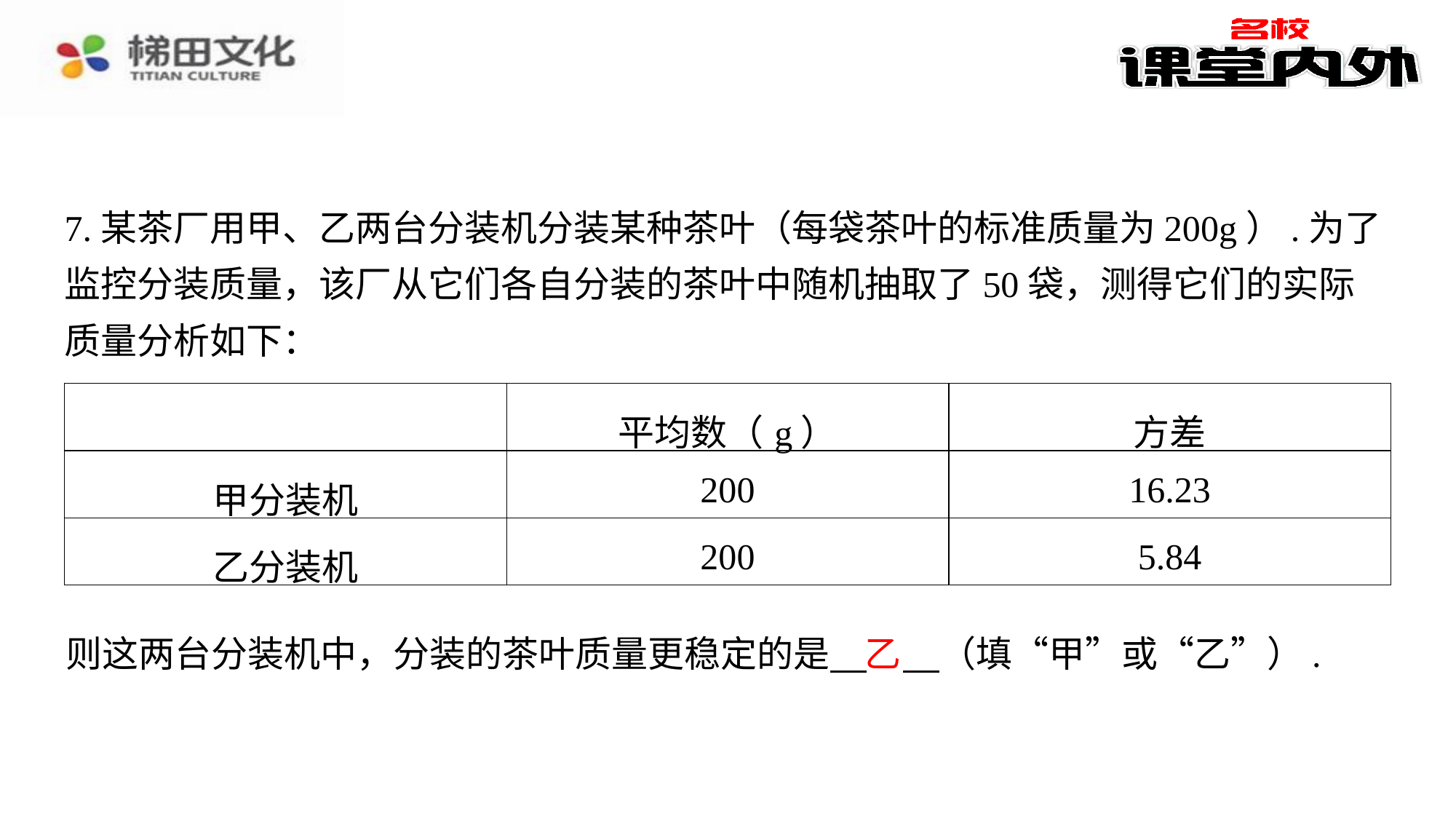

7.某茶厂用甲、乙两台分装机分装某种茶叶（每袋茶叶的标准质量为200g）.为了监控分装质量，该厂从它们各自分装的茶叶中随机抽取了50袋，测得它们的实际质量分析如下：
|  | 平均数（g） | 方差 |
| --- | --- | --- |
| 甲分装机 | 200 | 16.23 |
| 乙分装机 | 200 | 5.84 |
乙
则这两台分装机中，分装的茶叶质量更稳定的是 　乙　⁠（填“甲”或“乙”）.